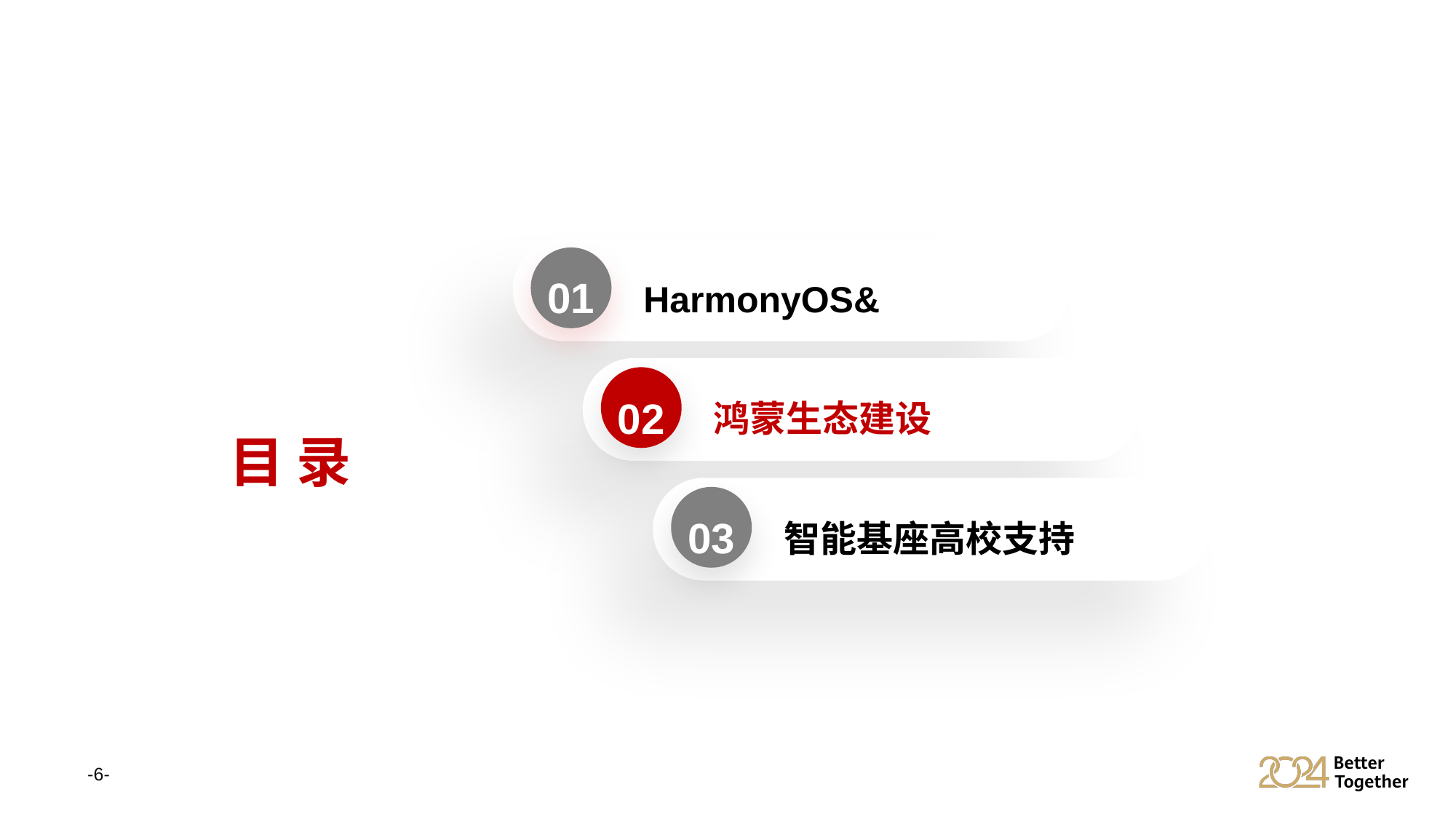

01

HarmonyOS&

02

鸿蒙生态建设

03

智能基座高校支持
目 录
-6-